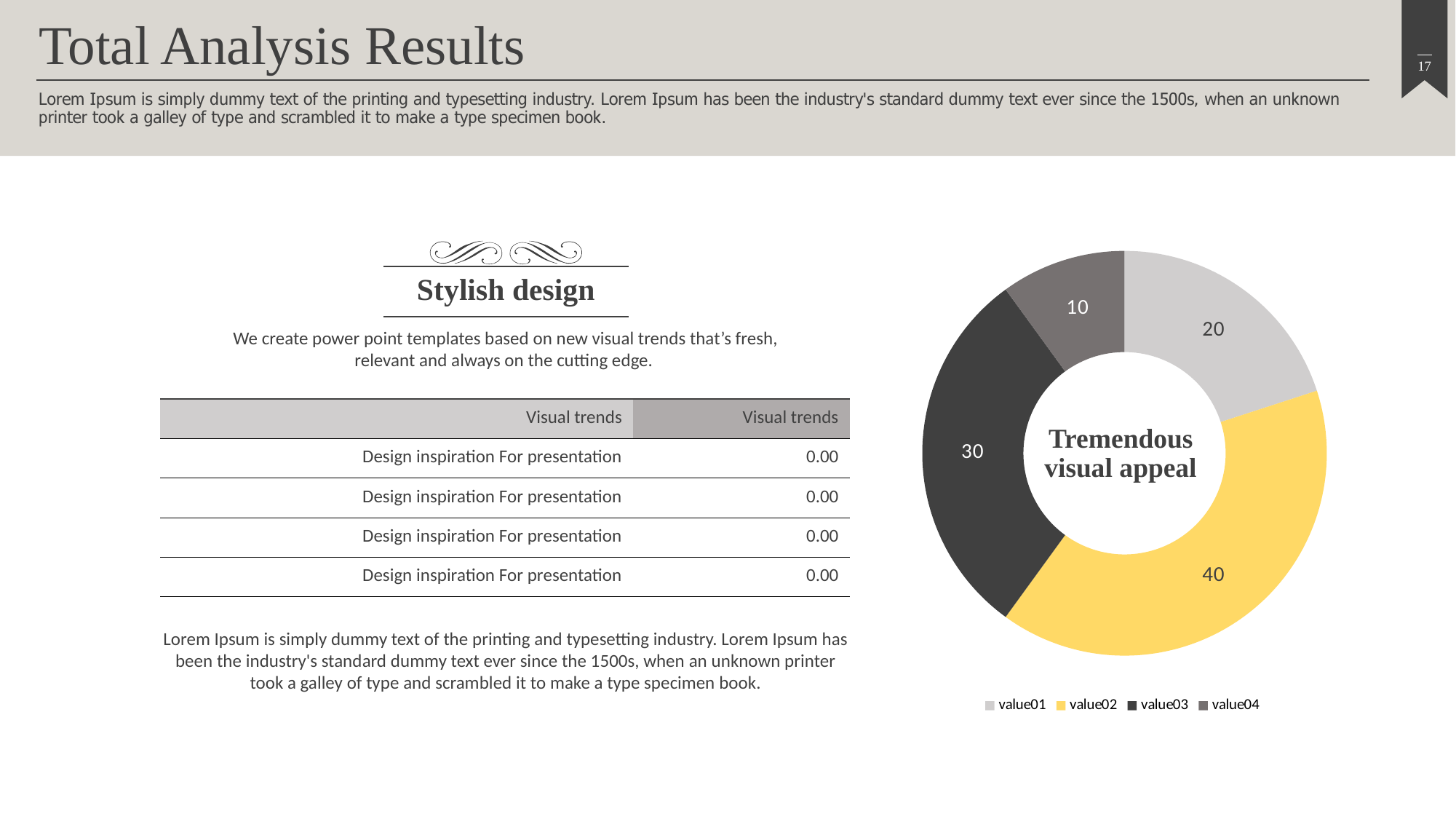

Total Analysis Results
Lorem Ipsum is simply dummy text of the printing and typesetting industry. Lorem Ipsum has been the industry's standard dummy text ever since the 1500s, when an unknown printer took a galley of type and scrambled it to make a type specimen book.

### Chart

| Category | 판매 |
|---|---|
| value01 | 20.0 |
| value02 | 40.0 |
| value03 | 30.0 |
| value04 | 10.0 |

Stylish design
We create power point templates based on new visual trends that’s fresh, relevant and always on the cutting edge.
| Visual trends | Visual trends |
| --- | --- |
| Design inspiration For presentation | 0.00 |
| Design inspiration For presentation | 0.00 |
| Design inspiration For presentation | 0.00 |
| Design inspiration For presentation | 0.00 |
Tremendous
visual appeal
Lorem Ipsum is simply dummy text of the printing and typesetting industry. Lorem Ipsum has been the industry's standard dummy text ever since the 1500s, when an unknown printer took a galley of type and scrambled it to make a type specimen book.